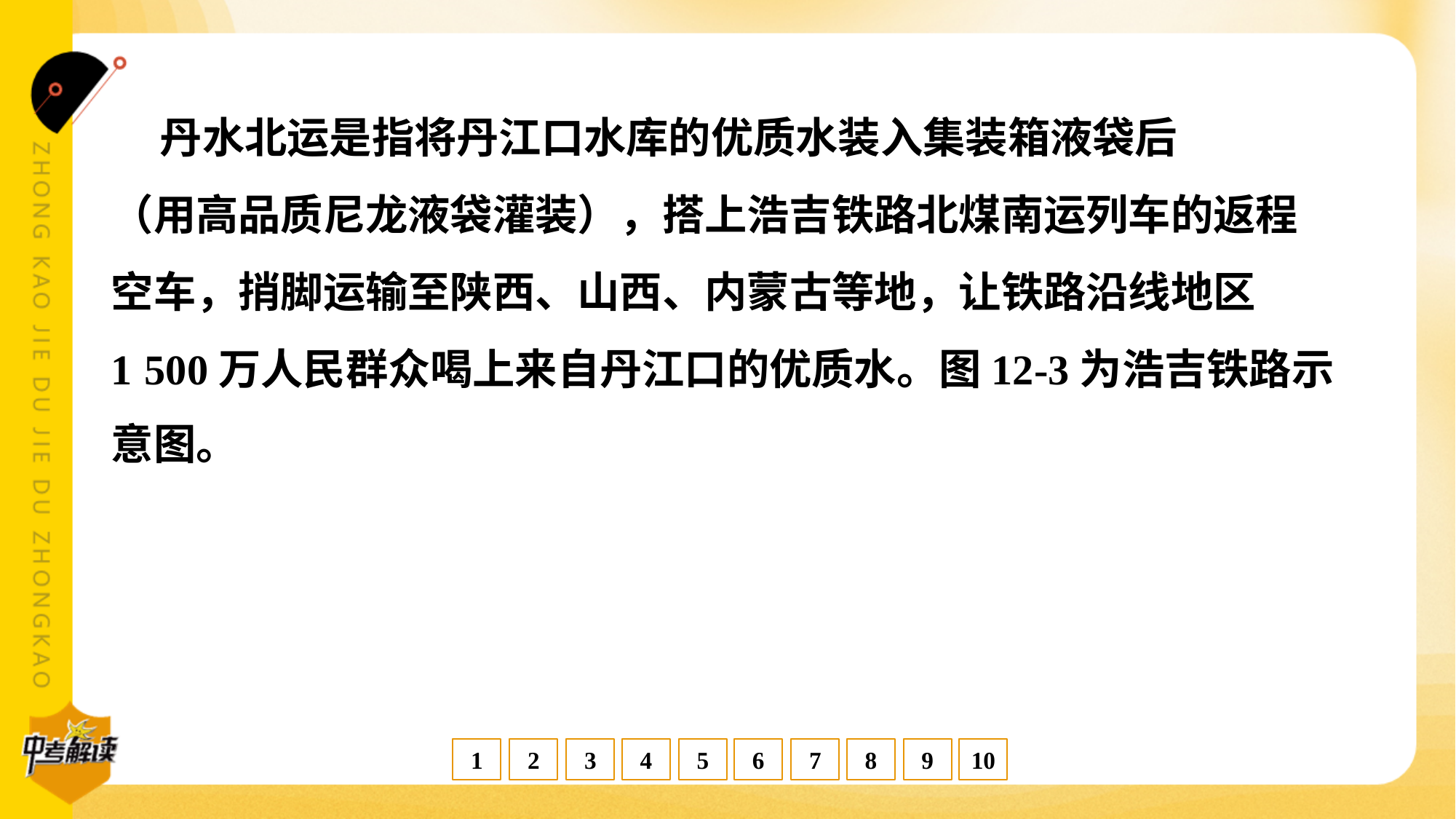

丹水北运是指将丹江口水库的优质水装入集装箱液袋后
（用高品质尼龙液袋灌装），搭上浩吉铁路北煤南运列车的返程
空车，捎脚运输至陕西、山西、内蒙古等地，让铁路沿线地区
1 500万人民群众喝上来自丹江口的优质水。图12-3为浩吉铁路示
意图。